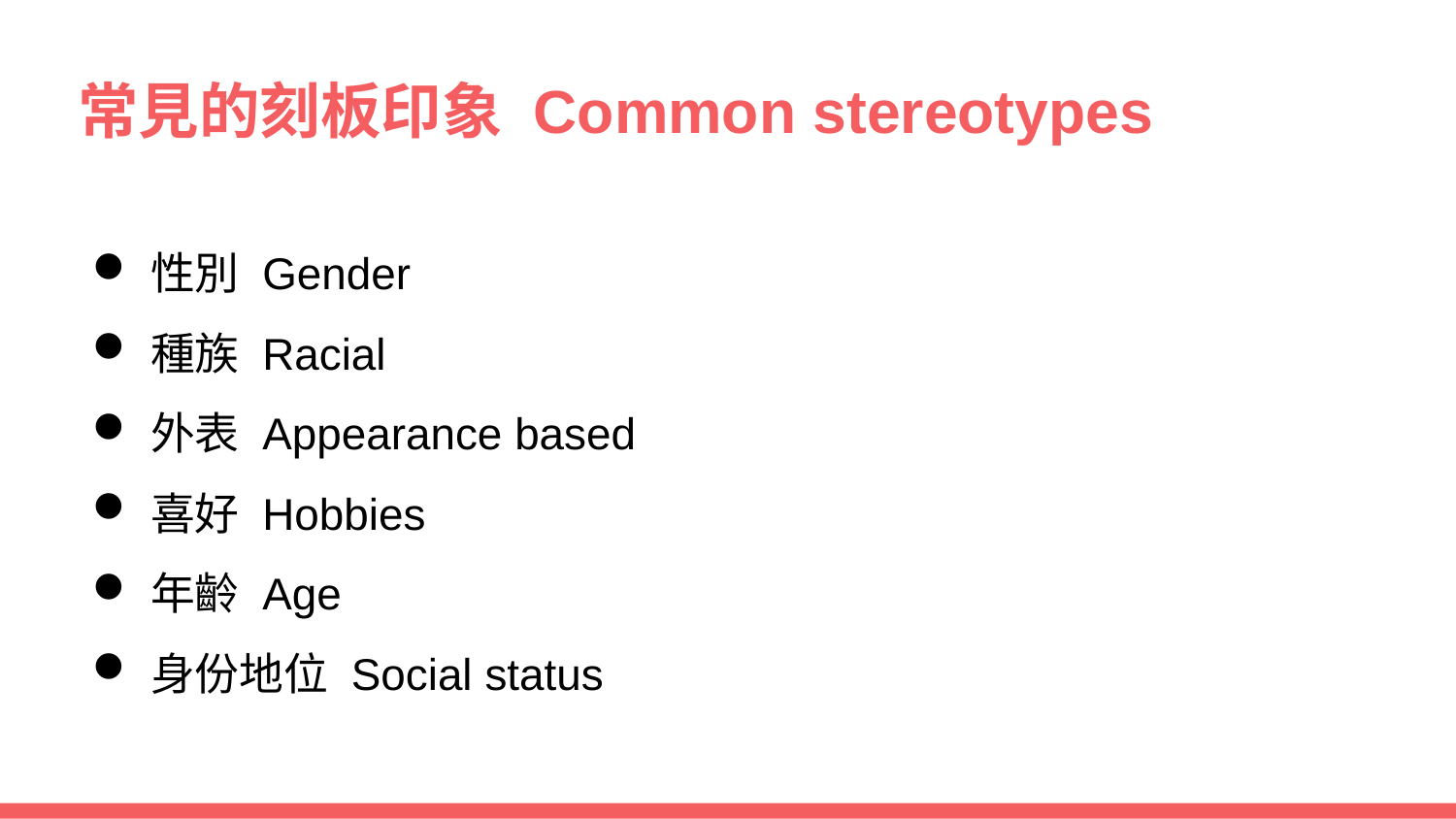

# 常見的刻板印象 Common stereotypes
性別 Gender
種族 Racial
外表 Appearance based
喜好 Hobbies
年齡 Age
身份地位 Social status